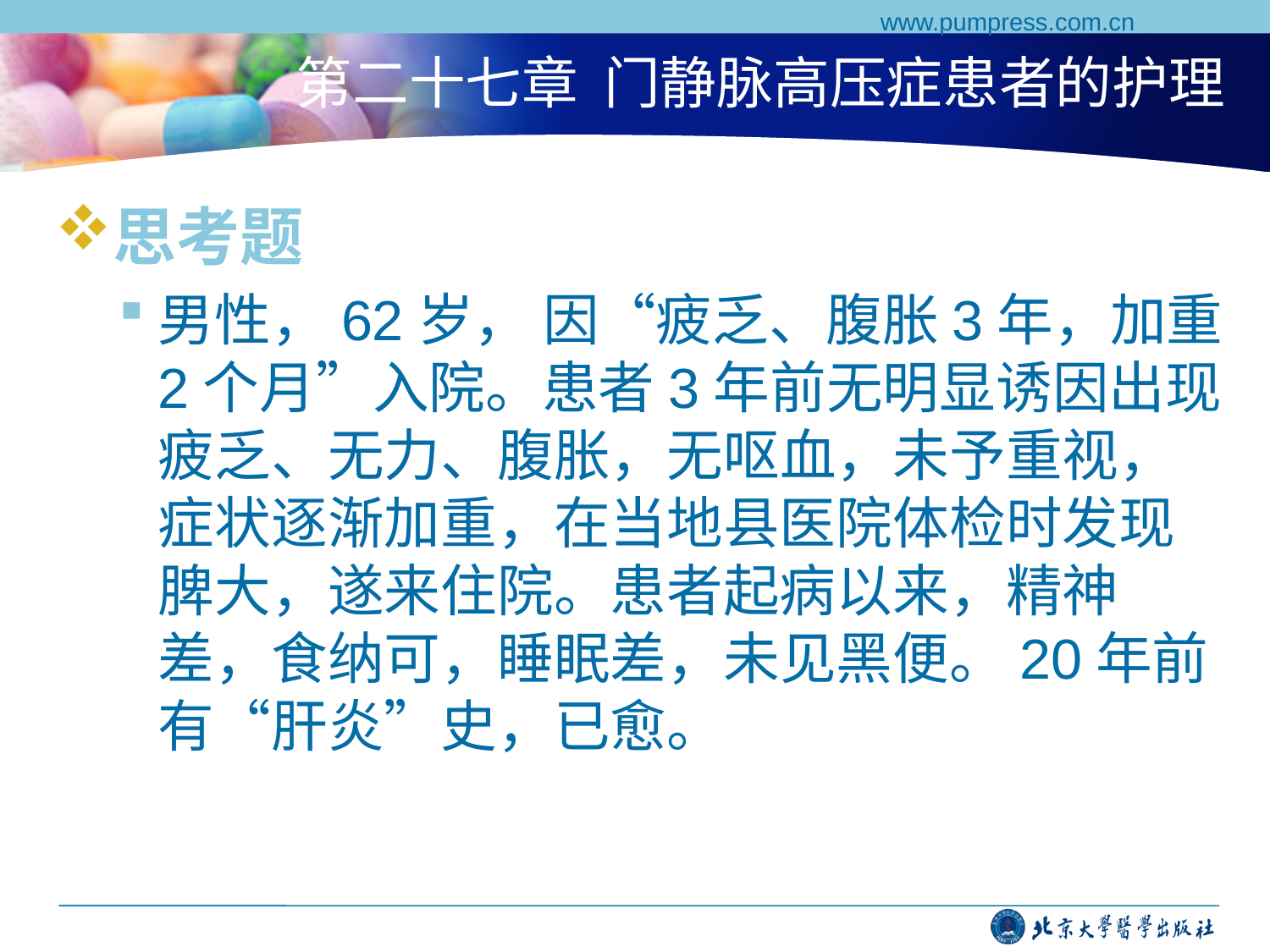

www.pumpress.com.cn
# 第二十七章  门静脉高压症患者的护理
思考题
男性，62岁， 因“疲乏、腹胀3年，加重2个月”入院。患者3年前无明显诱因出现疲乏、无力、腹胀，无呕血，未予重视，症状逐渐加重，在当地县医院体检时发现脾大，遂来住院。患者起病以来，精神差，食纳可，睡眠差，未见黑便。20年前有“肝炎”史，已愈。